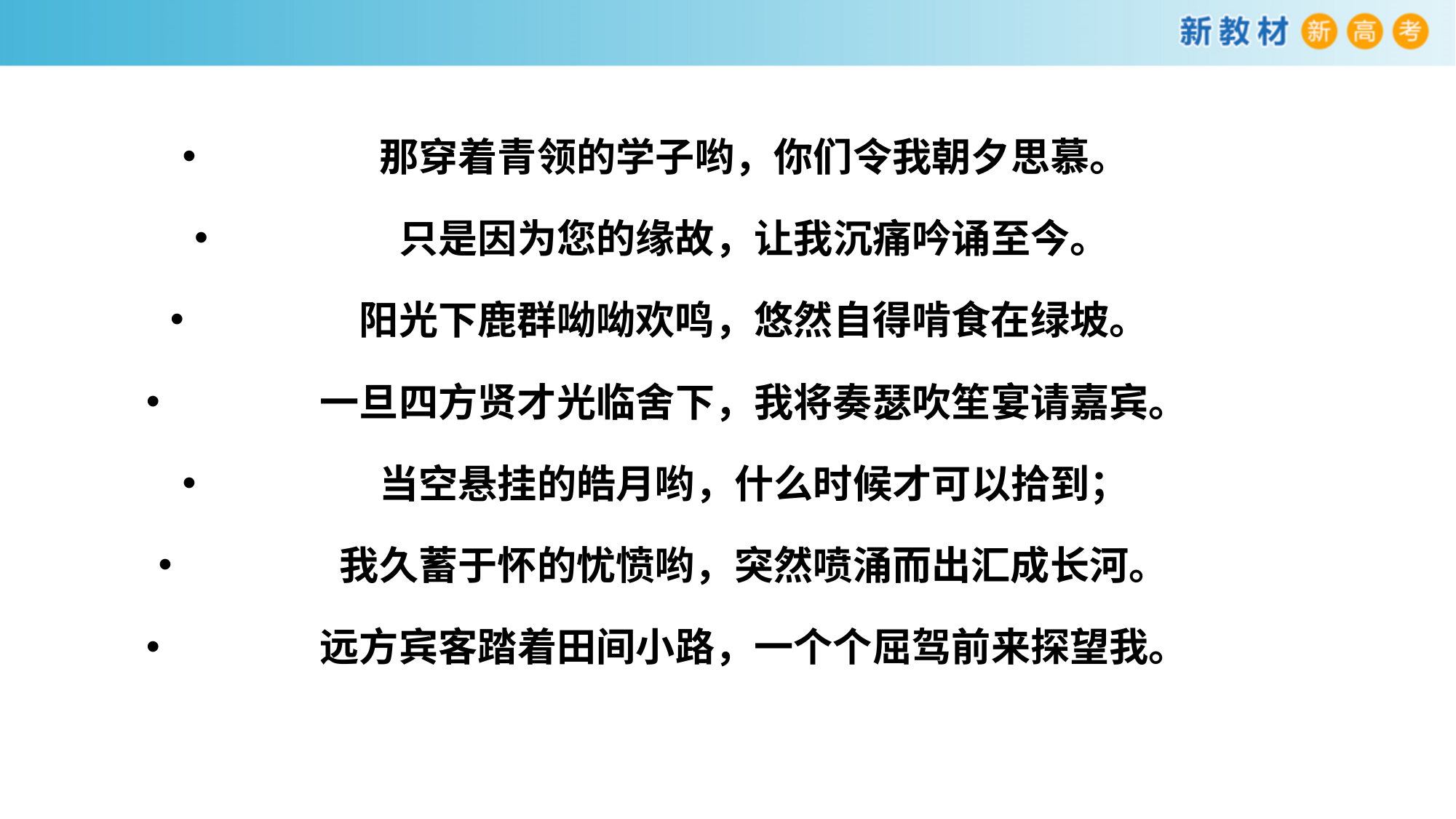

那穿着青领的学子哟，你们令我朝夕思慕。
只是因为您的缘故，让我沉痛吟诵至今。
阳光下鹿群呦呦欢鸣，悠然自得啃食在绿坡。
一旦四方贤才光临舍下，我将奏瑟吹笙宴请嘉宾。
当空悬挂的皓月哟，什么时候才可以拾到；
我久蓄于怀的忧愤哟，突然喷涌而出汇成长河。
远方宾客踏着田间小路，一个个屈驾前来探望我。